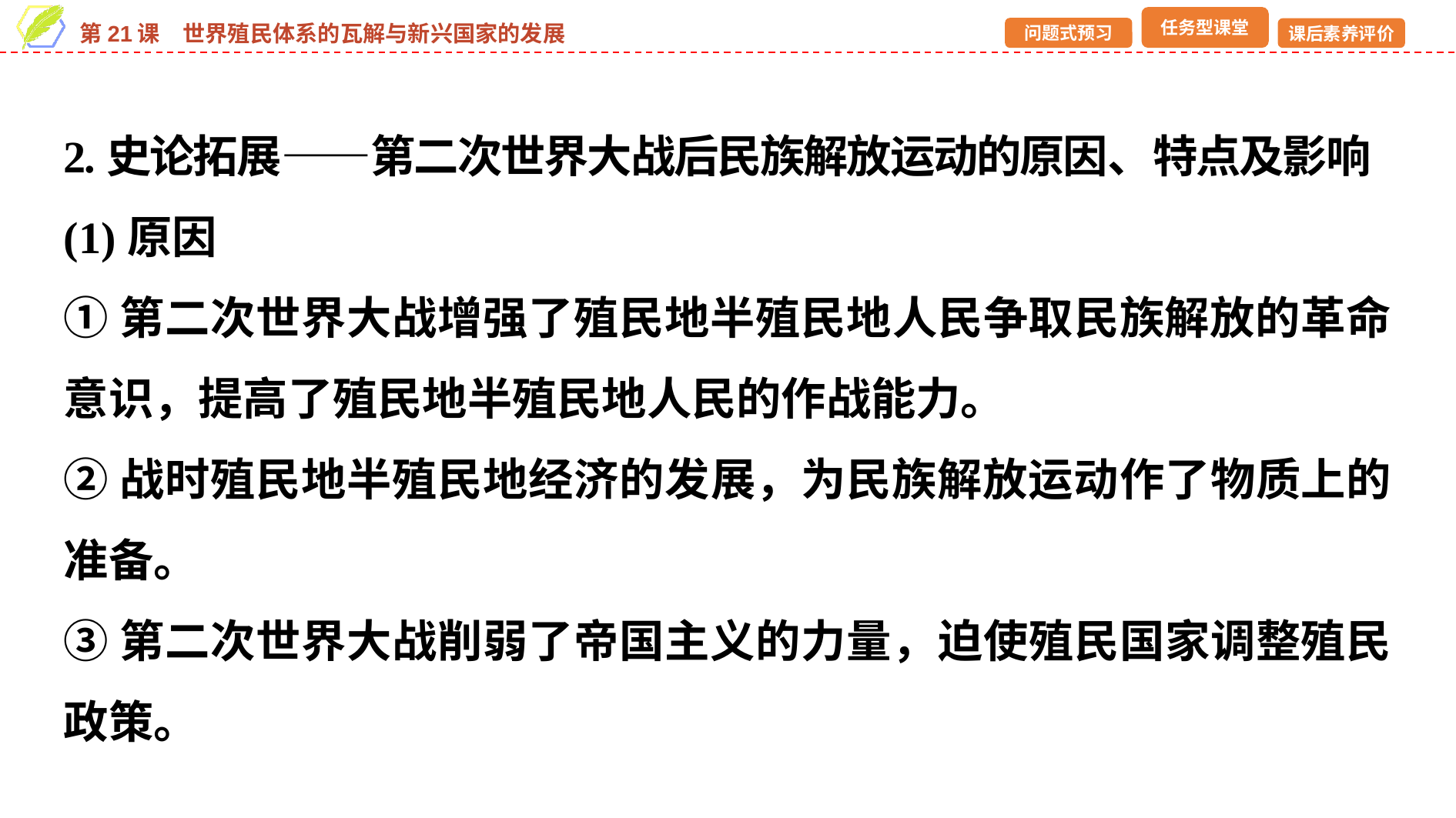

2.史论拓展——第二次世界大战后民族解放运动的原因、特点及影响
(1)原因
①第二次世界大战增强了殖民地半殖民地人民争取民族解放的革命意识，提高了殖民地半殖民地人民的作战能力。
②战时殖民地半殖民地经济的发展，为民族解放运动作了物质上的准备。
③第二次世界大战削弱了帝国主义的力量，迫使殖民国家调整殖民政策。